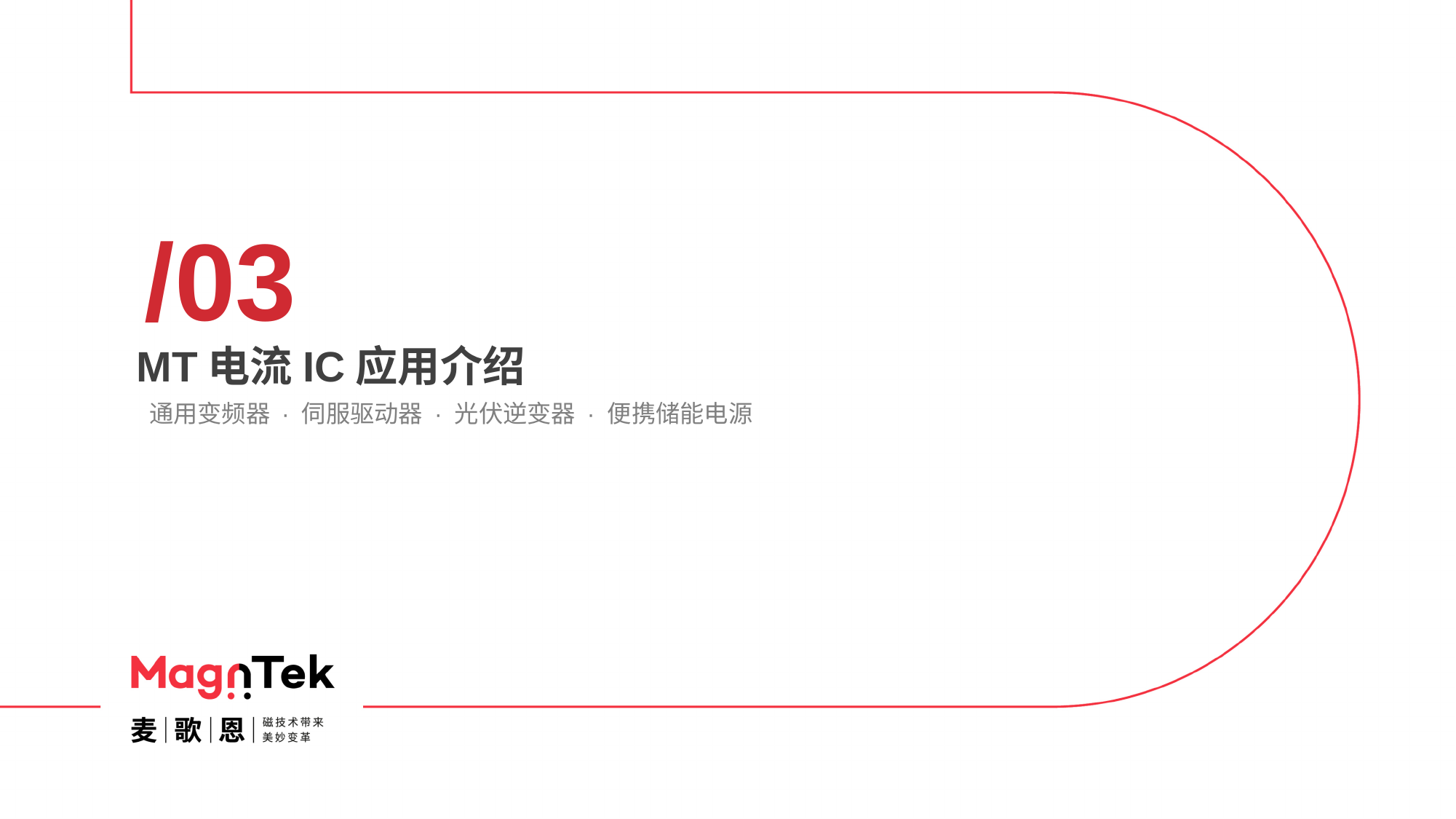

/03
MT电流IC应用介绍
通用变频器 · 伺服驱动器 · 光伏逆变器 · 便携储能电源